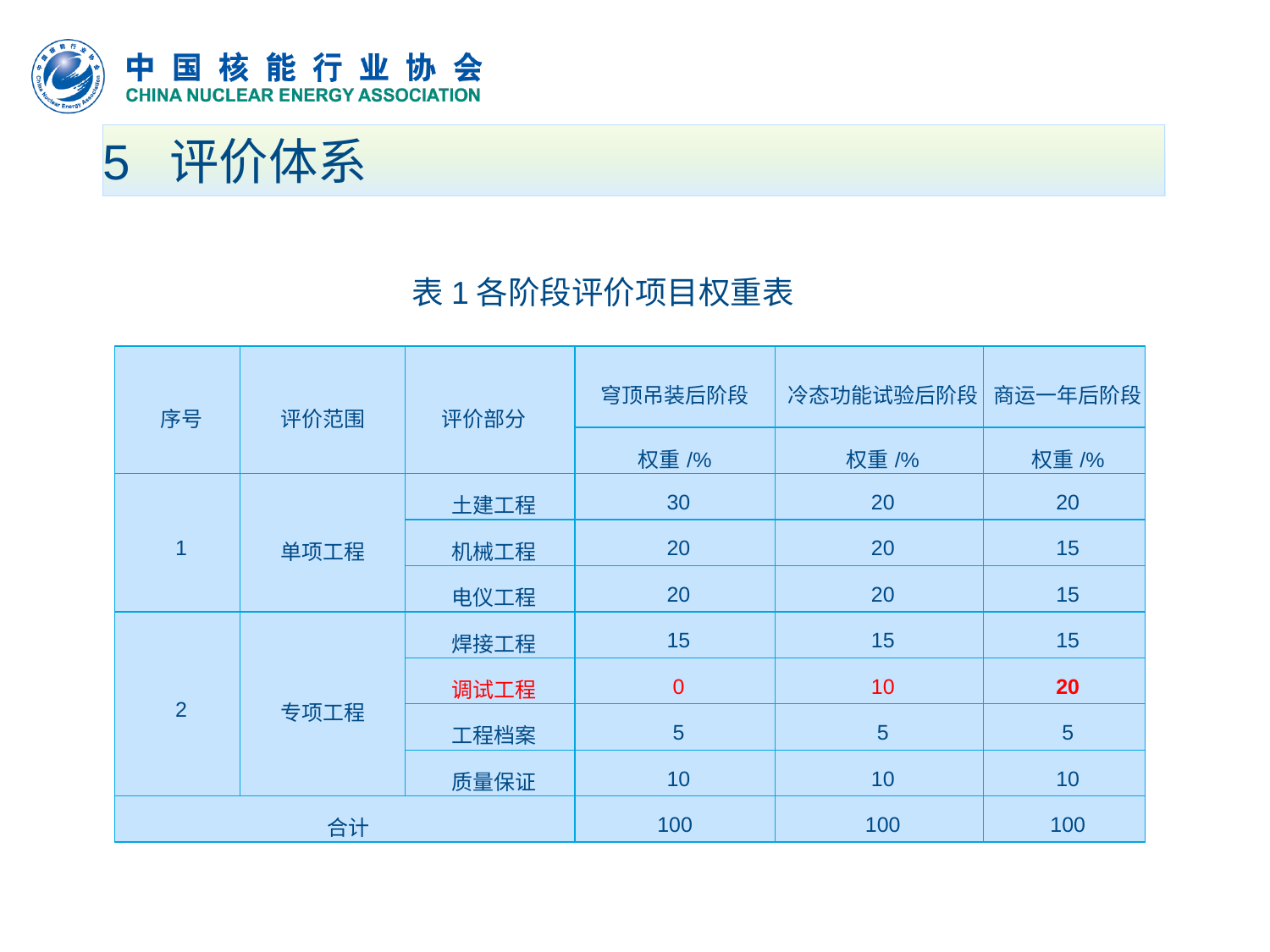

# 5  评价体系
表1各阶段评价项目权重表
| 序号 | 评价范围 | 评价部分 | 穹顶吊装后阶段 | 冷态功能试验后阶段 | 商运一年后阶段 |
| --- | --- | --- | --- | --- | --- |
|  |  |  | 权重/% | 权重/% | 权重/% |
| 1 | 单项工程 | 土建工程 | 30 | 20 | 20 |
|  |  | 机械工程 | 20 | 20 | 15 |
|  |  | 电仪工程 | 20 | 20 | 15 |
| 2 | 专项工程 | 焊接工程 | 15 | 15 | 15 |
|  |  | 调试工程 | 0 | 10 | 20 |
|  |  | 工程档案 | 5 | 5 | 5 |
|  |  | 质量保证 | 10 | 10 | 10 |
| 合计 |  |  | 100 | 100 | 100 |